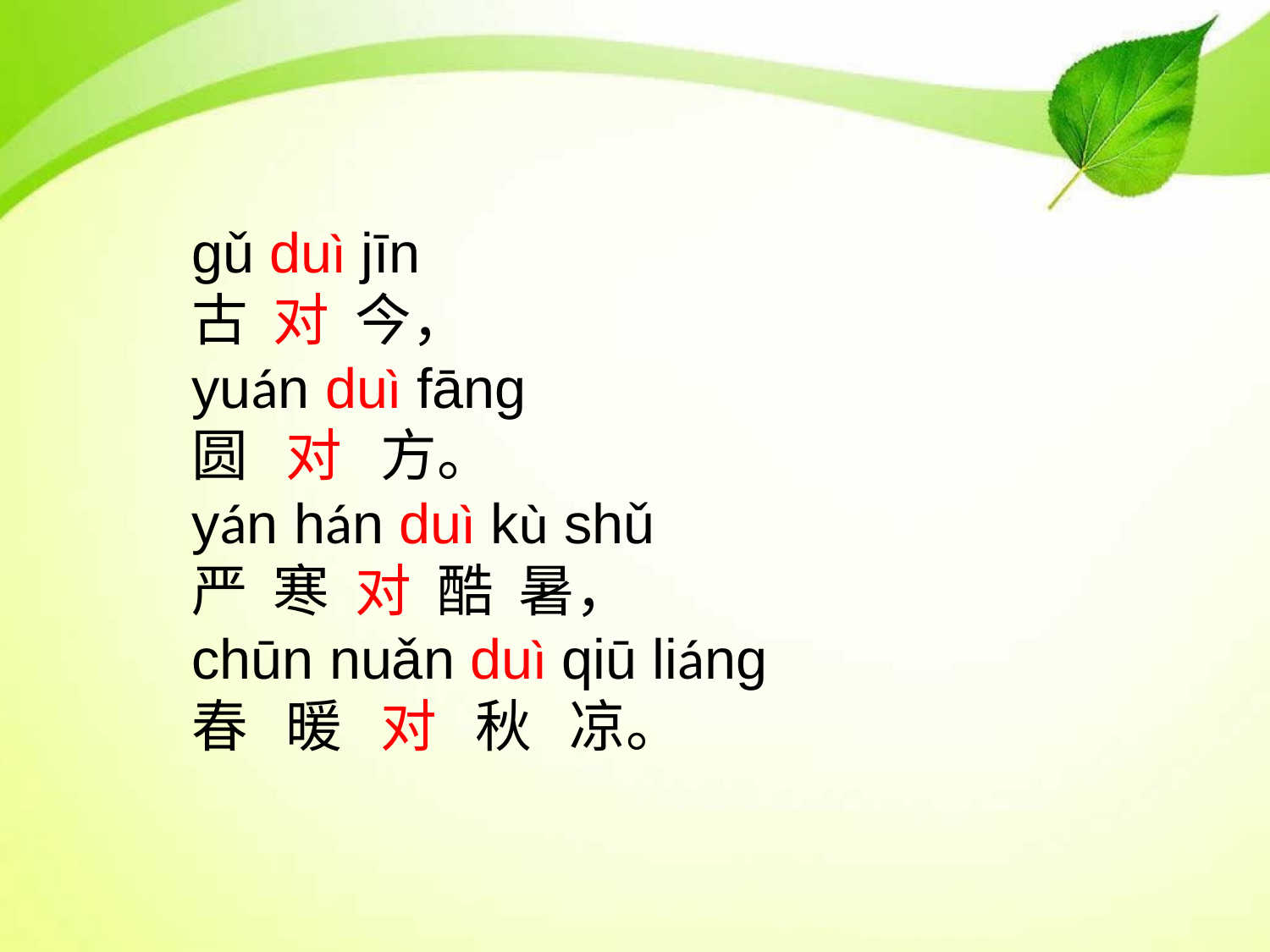

ɡǔ duì jīn
古  对  今，
yuán duì fānɡ
圆   对   方。
yán hán duì kù shǔ
严  寒  对  酷  暑，
chūn nuǎn duì qiū liánɡ
春   暖   对   秋   凉。